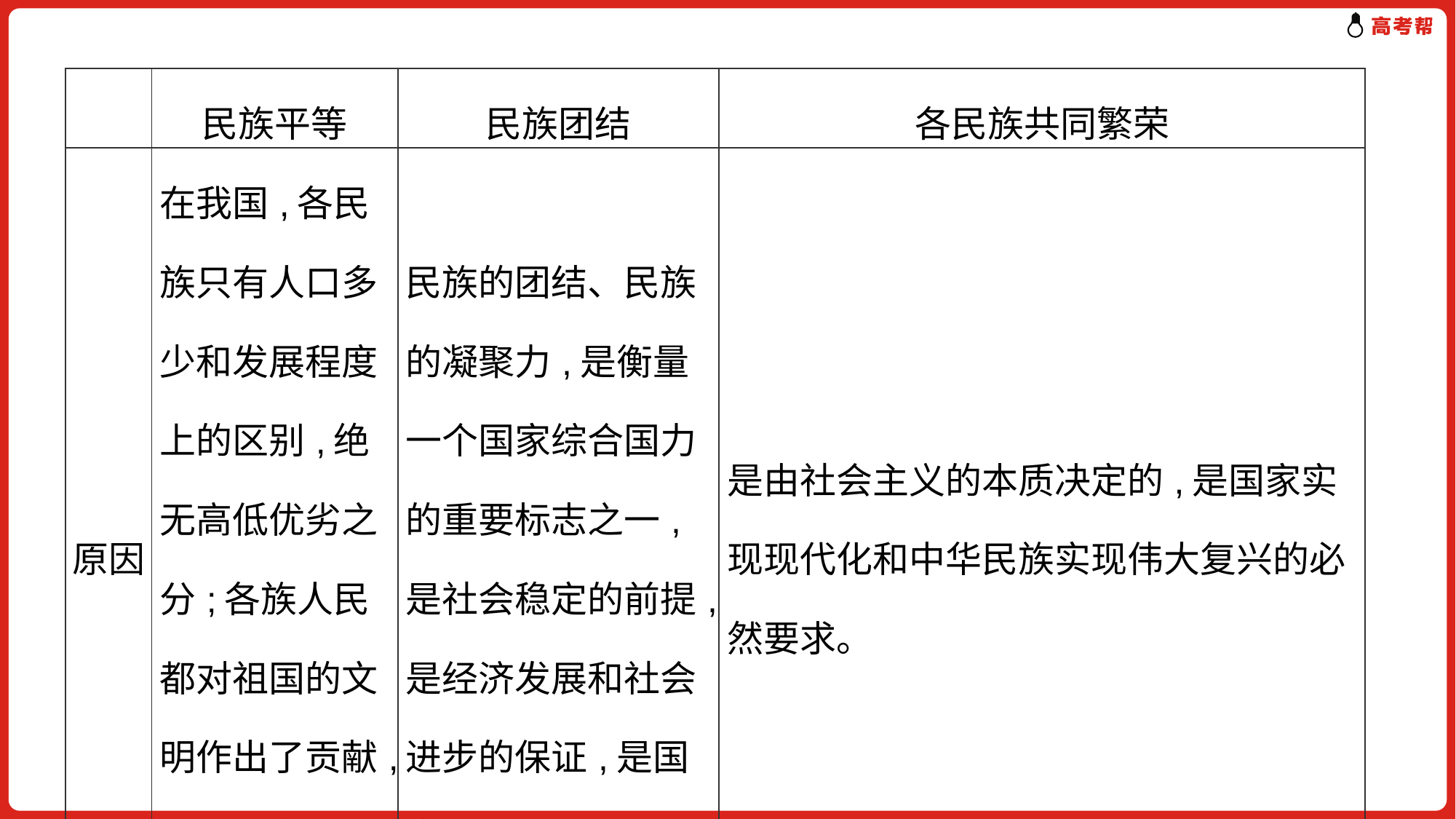

|  | 民族平等 | 民族团结 | 各民族共同繁荣 |
| --- | --- | --- | --- |
| 原因 | 在我国,各民族只有人口多少和发展程度上的区别,绝无高低优劣之分;各族人民都对祖国的文明作出了贡献,都是国家的主人。 | 民族的团结、民族的凝聚力,是衡量一个国家综合国力的重要标志之一,是社会稳定的前提,是经济发展和社会进步的保证,是国家统一的基础。 | 是由社会主义的本质决定的,是国家实现现代化和中华民族实现伟大复兴的必然要求。 |